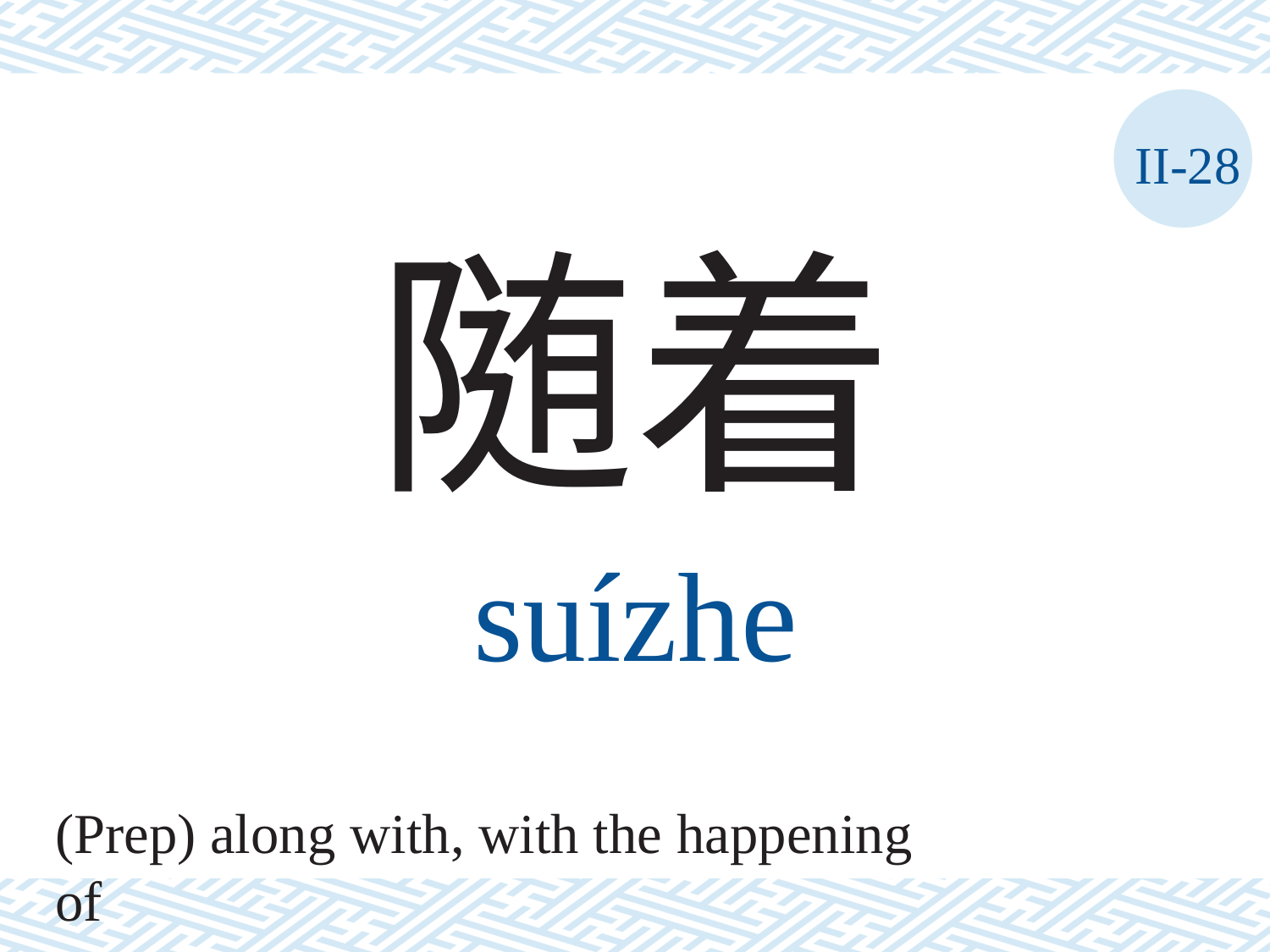

II-28
随着
suízhe
(Prep) along with, with the happening of